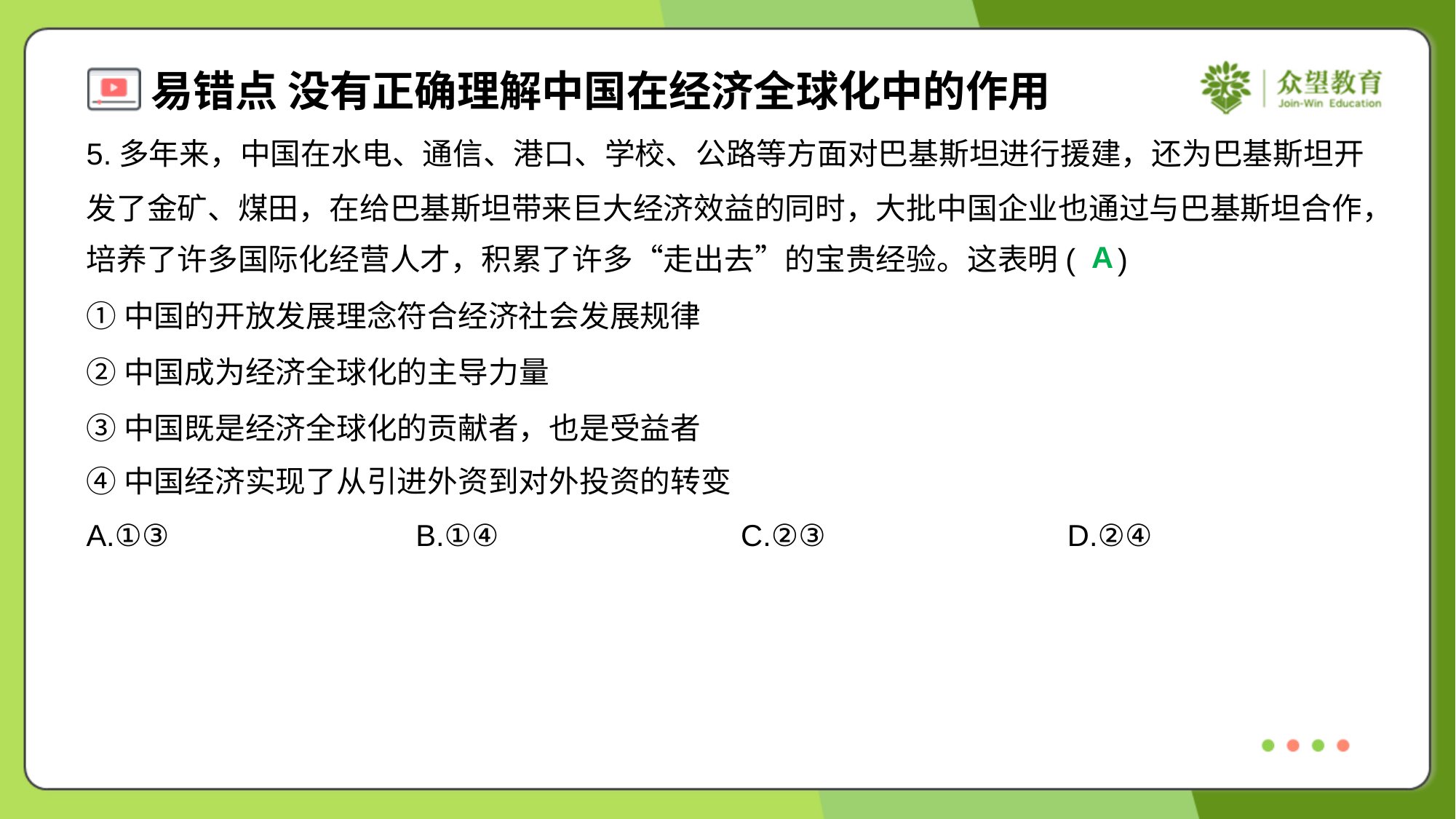

5.多年来，中国在水电、通信、港口、学校、公路等方面对巴基斯坦进行援建，还为巴基斯坦开
发了金矿、煤田，在给巴基斯坦带来巨大经济效益的同时，大批中国企业也通过与巴基斯坦合作，
培养了许多国际化经营人才，积累了许多“走出去”的宝贵经验。这表明(     )
A
①中国的开放发展理念符合经济社会发展规律
②中国成为经济全球化的主导力量
③中国既是经济全球化的贡献者，也是受益者
④中国经济实现了从引进外资到对外投资的转变
A.①③	B.①④	C.②③	D.②④